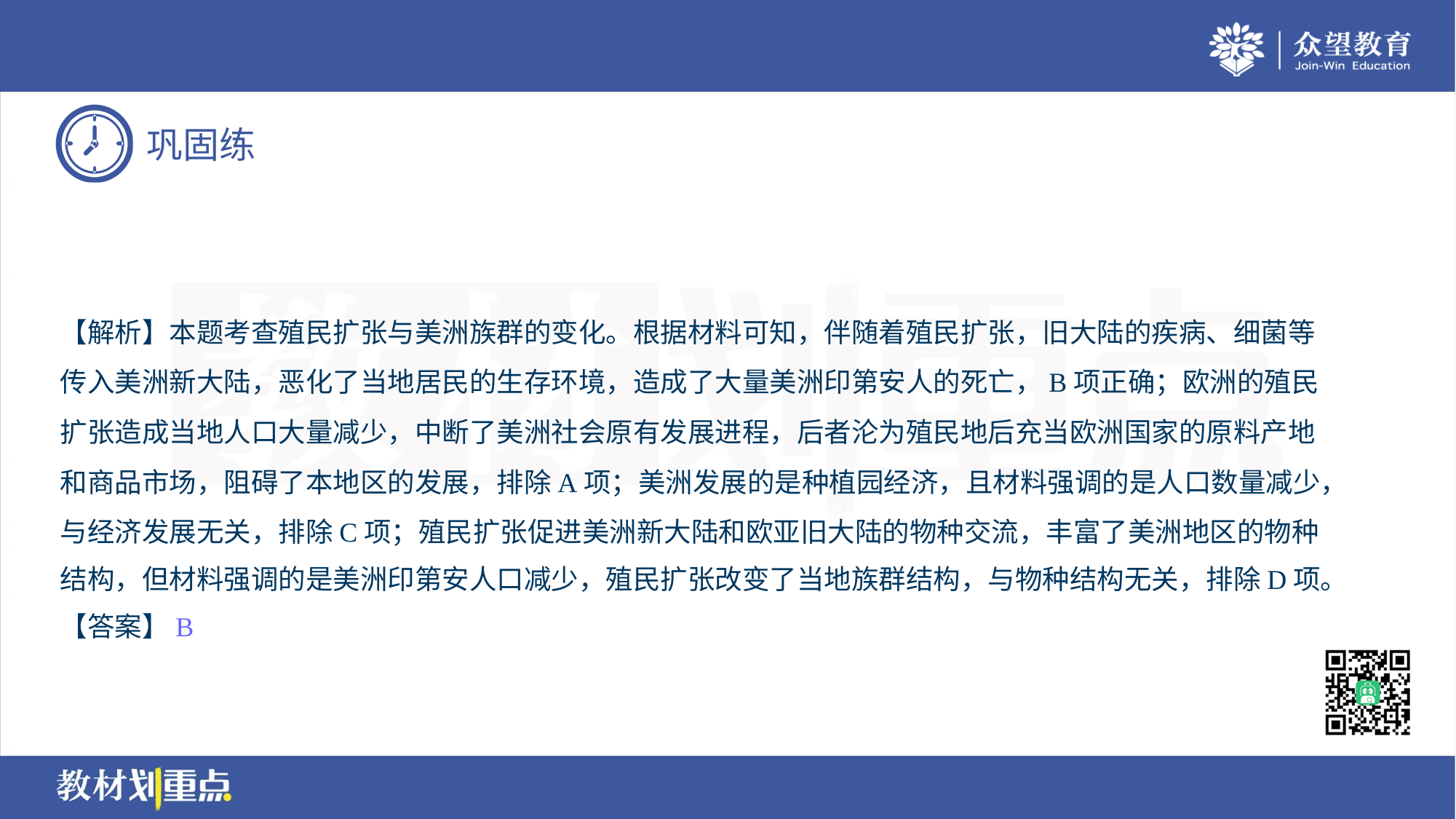

【解析】本题考查殖民扩张与美洲族群的变化。根据材料可知，伴随着殖民扩张，旧大陆的疾病、细菌等
传入美洲新大陆，恶化了当地居民的生存环境，造成了大量美洲印第安人的死亡，B项正确；欧洲的殖民
扩张造成当地人口大量减少，中断了美洲社会原有发展进程，后者沦为殖民地后充当欧洲国家的原料产地
和商品市场，阻碍了本地区的发展，排除A项；美洲发展的是种植园经济，且材料强调的是人口数量减少，
与经济发展无关，排除C项；殖民扩张促进美洲新大陆和欧亚旧大陆的物种交流，丰富了美洲地区的物种
结构，但材料强调的是美洲印第安人口减少，殖民扩张改变了当地族群结构，与物种结构无关，排除D项。
【答案】B